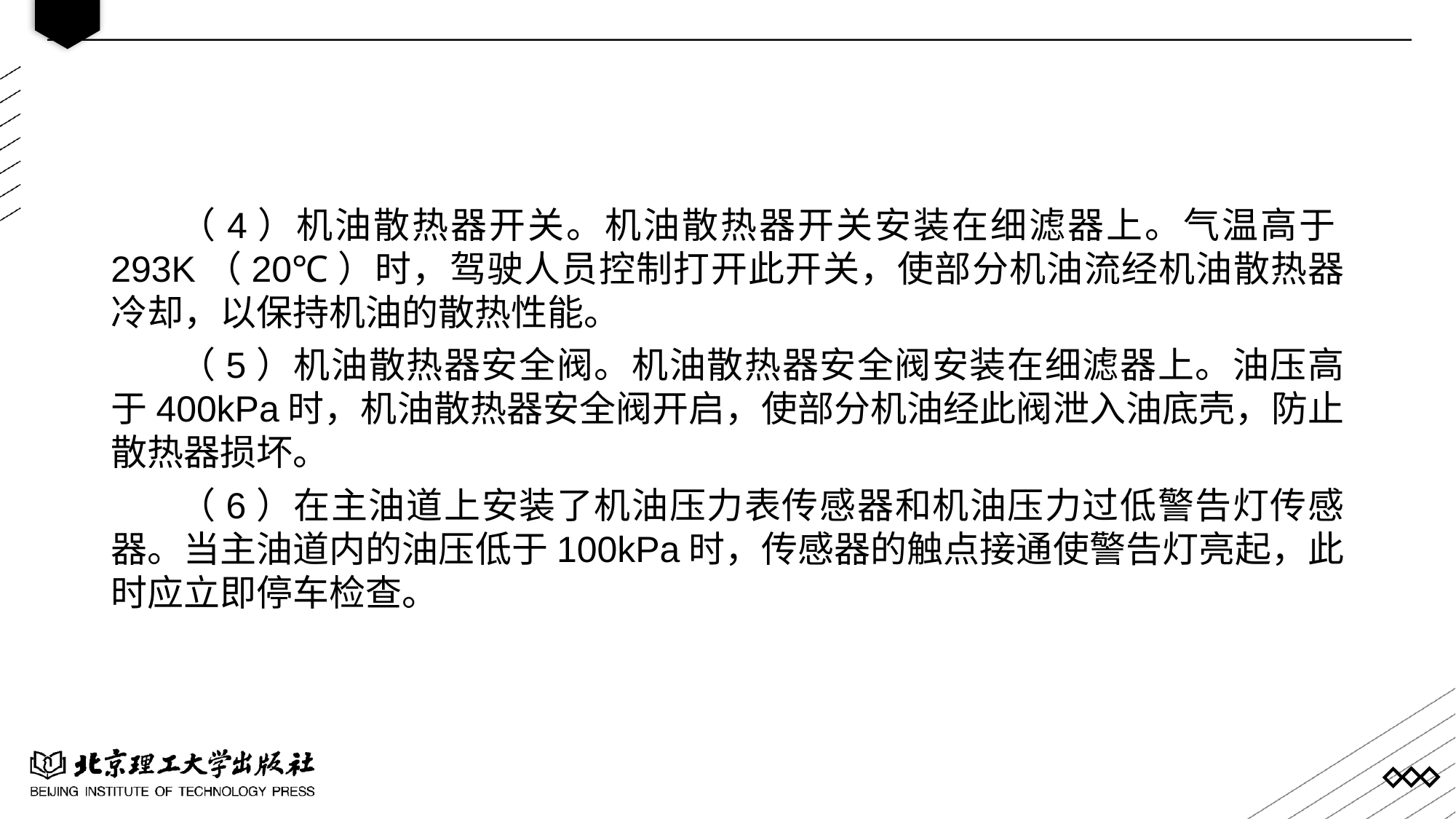

（4）机油散热器开关。机油散热器开关安装在细滤器上。气温高于293K（20℃）时，驾驶人员控制打开此开关，使部分机油流经机油散热器冷却，以保持机油的散热性能。
（5）机油散热器安全阀。机油散热器安全阀安装在细滤器上。油压高于400kPa时，机油散热器安全阀开启，使部分机油经此阀泄入油底壳，防止散热器损坏。
（6）在主油道上安装了机油压力表传感器和机油压力过低警告灯传感器。当主油道内的油压低于100kPa时，传感器的触点接通使警告灯亮起，此时应立即停车检查。